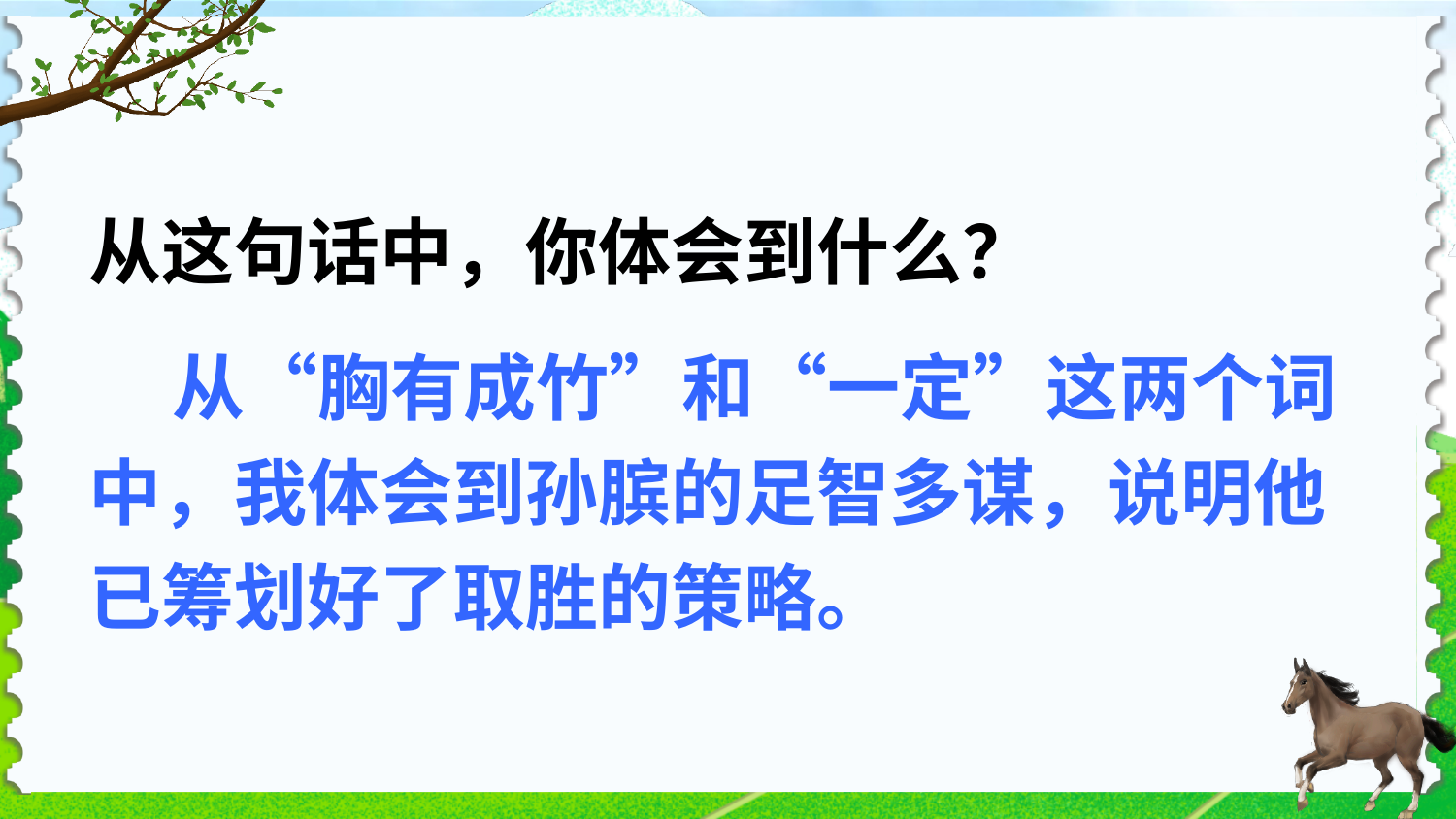

从这句话中，你体会到什么？
    从“胸有成竹”和“一定”这两个词中，我体会到孙膑的足智多谋，说明他已筹划好了取胜的策略。